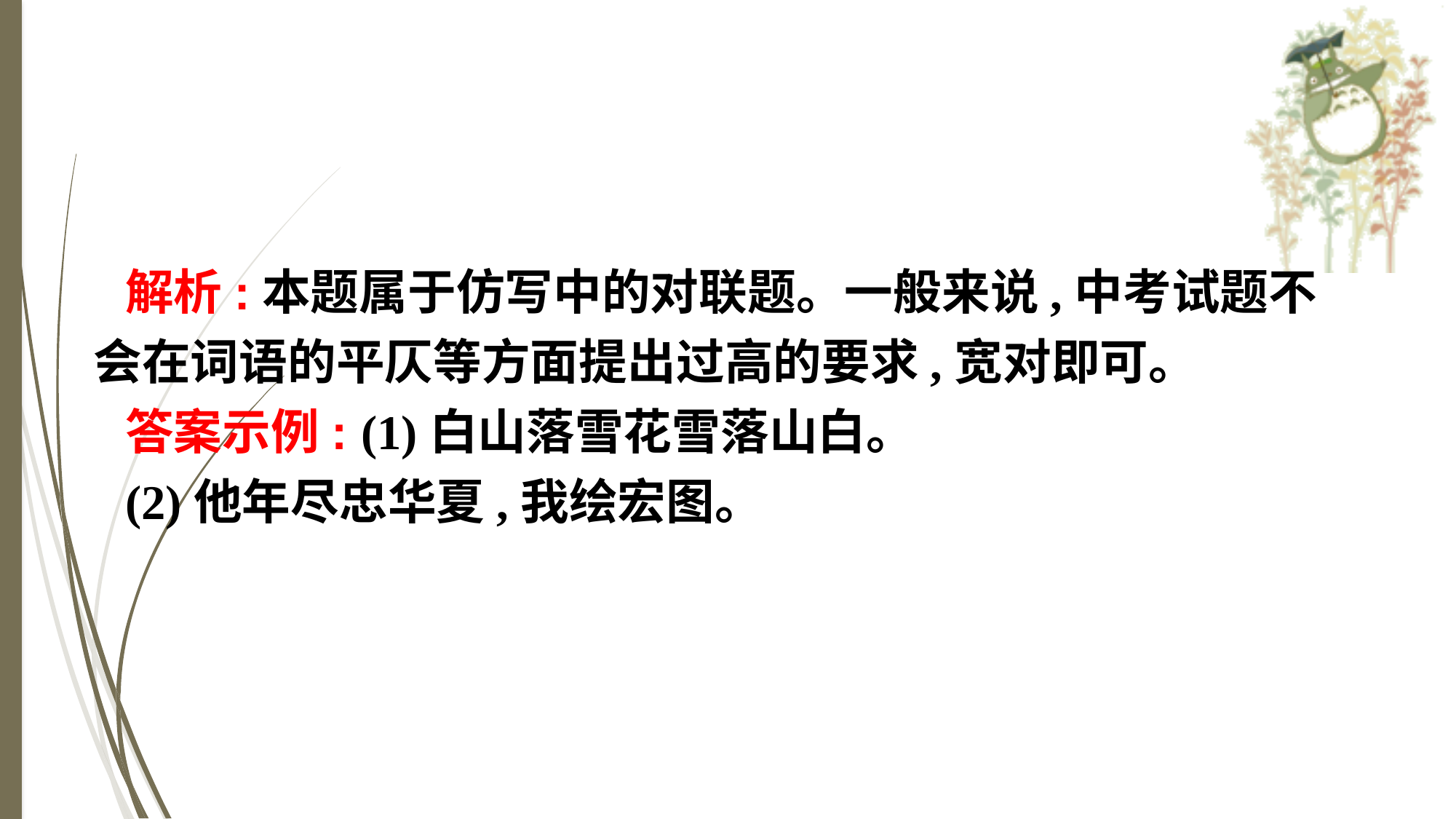

解析:本题属于仿写中的对联题。一般来说,中考试题不会在词语的平仄等方面提出过高的要求,宽对即可。
答案示例: (1)白山落雪花雪落山白。
(2)他年尽忠华夏,我绘宏图。